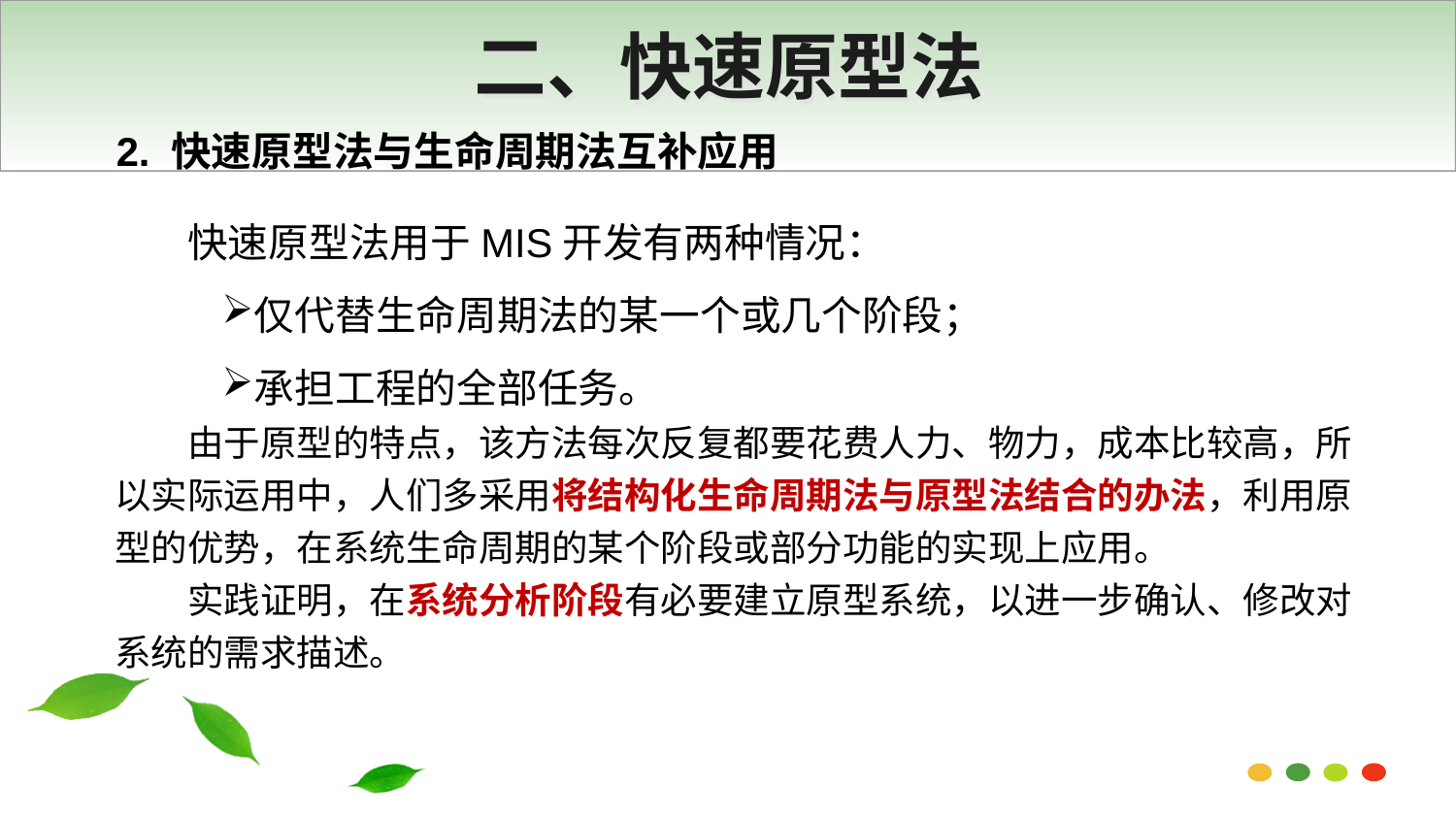

# 二、快速原型法
2. 快速原型法与生命周期法互补应用
快速原型法用于MIS开发有两种情况：
仅代替生命周期法的某一个或几个阶段；
承担工程的全部任务。
由于原型的特点，该方法每次反复都要花费人力、物力，成本比较高，所以实际运用中，人们多采用将结构化生命周期法与原型法结合的办法，利用原型的优势，在系统生命周期的某个阶段或部分功能的实现上应用。
实践证明，在系统分析阶段有必要建立原型系统，以进一步确认、修改对系统的需求描述。